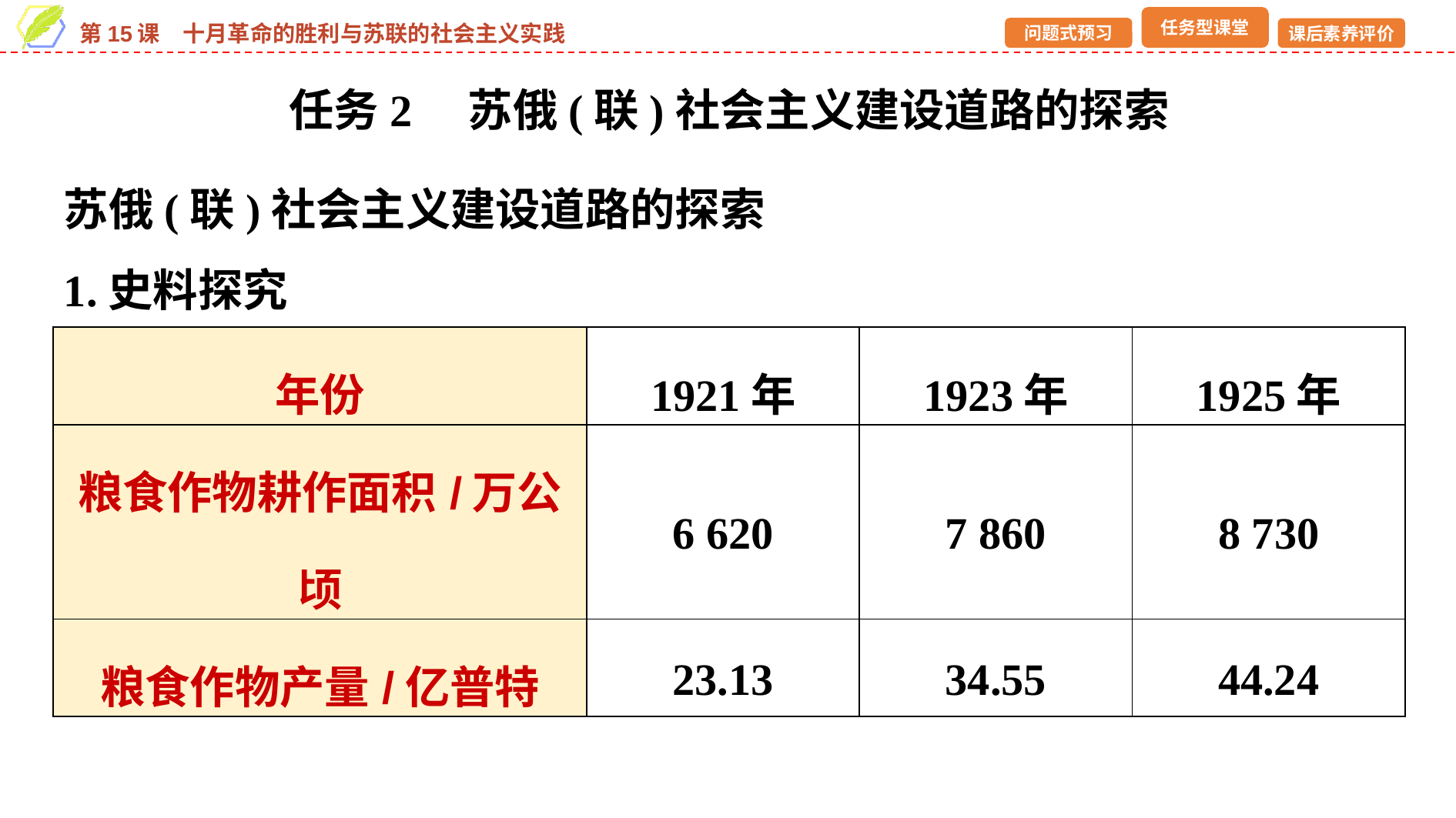

任务2　苏俄(联)社会主义建设道路的探索

苏俄(联)社会主义建设道路的探索
1.史料探究
| 年份 | 1921年 | 1923年 | 1925年 |
| --- | --- | --- | --- |
| 粮食作物耕作面积/万公顷 | 6 620 | 7 860 | 8 730 |
| 粮食作物产量/亿普特 | 23.13 | 34.55 | 44.24 |